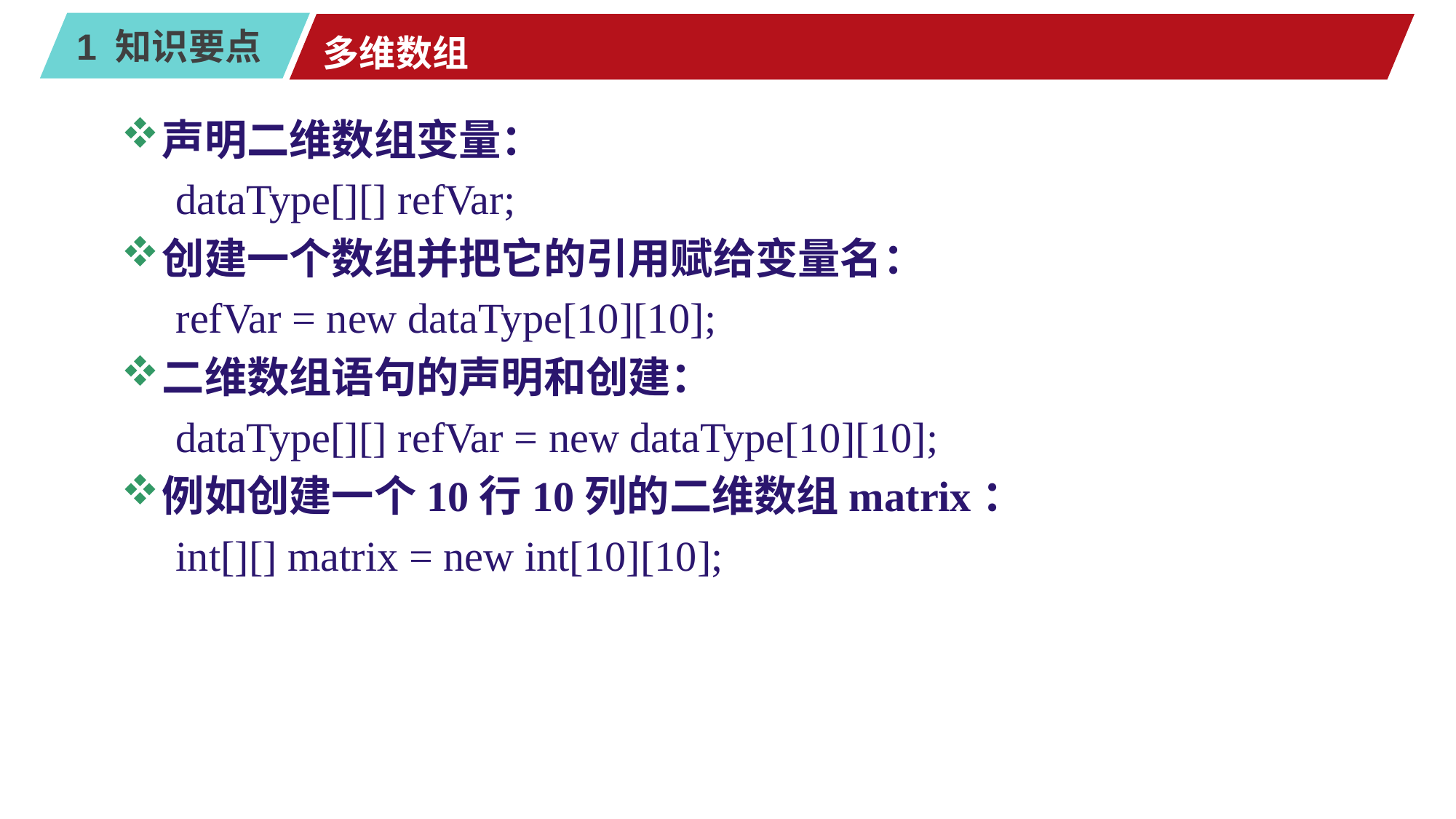

# 多维数组
声明二维数组变量：
dataType[][] refVar;
创建一个数组并把它的引用赋给变量名：
refVar = new dataType[10][10];
二维数组语句的声明和创建：
dataType[][] refVar = new dataType[10][10];
例如创建一个10行10列的二维数组matrix：
int[][] matrix = new int[10][10];